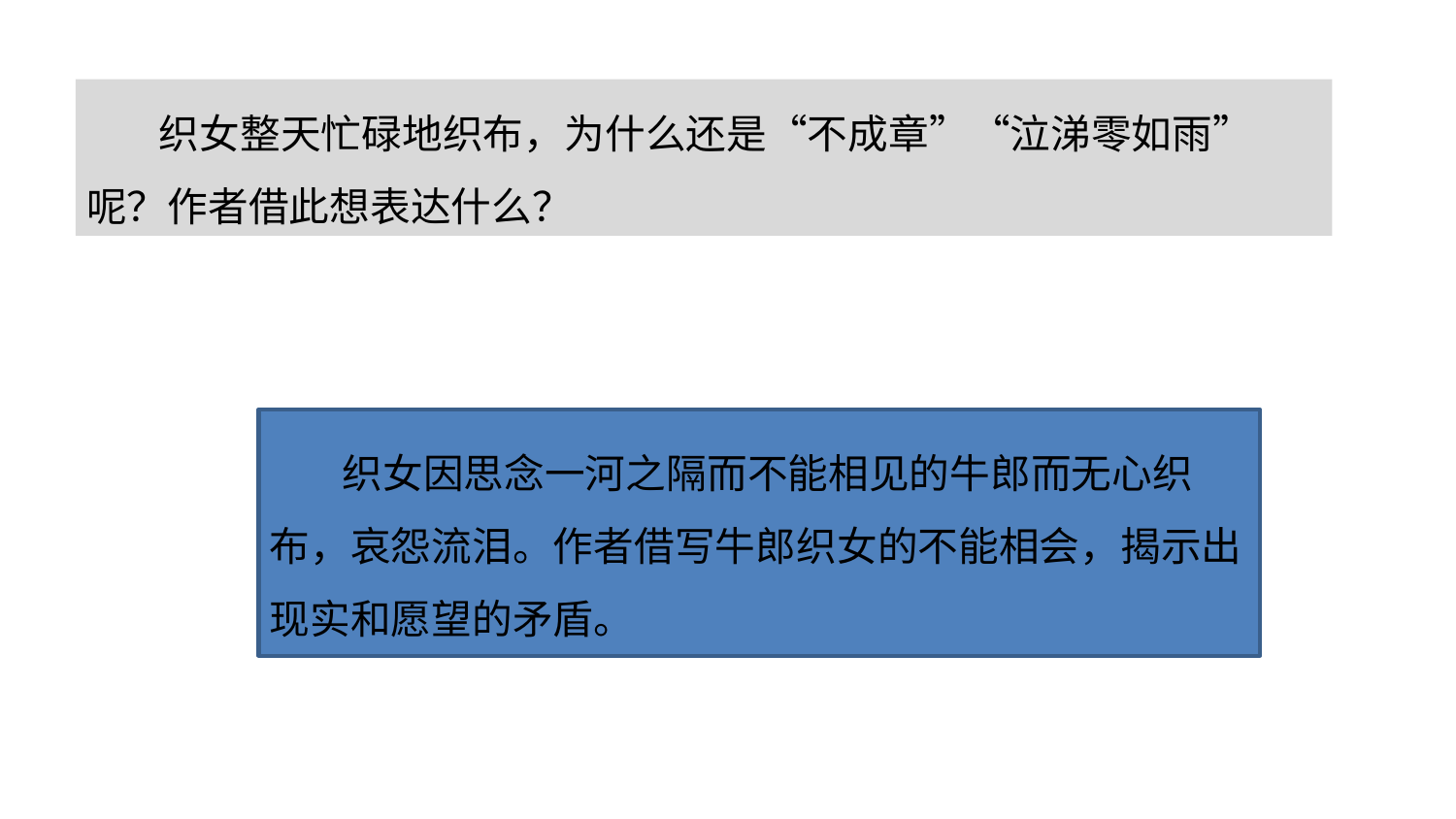

织女整天忙碌地织布，为什么还是“不成章”“泣涕零如雨”呢？作者借此想表达什么？
       织女因思念一河之隔而不能相见的牛郎而无心织布，哀怨流泪。作者借写牛郎织女的不能相会，揭示出现实和愿望的矛盾。